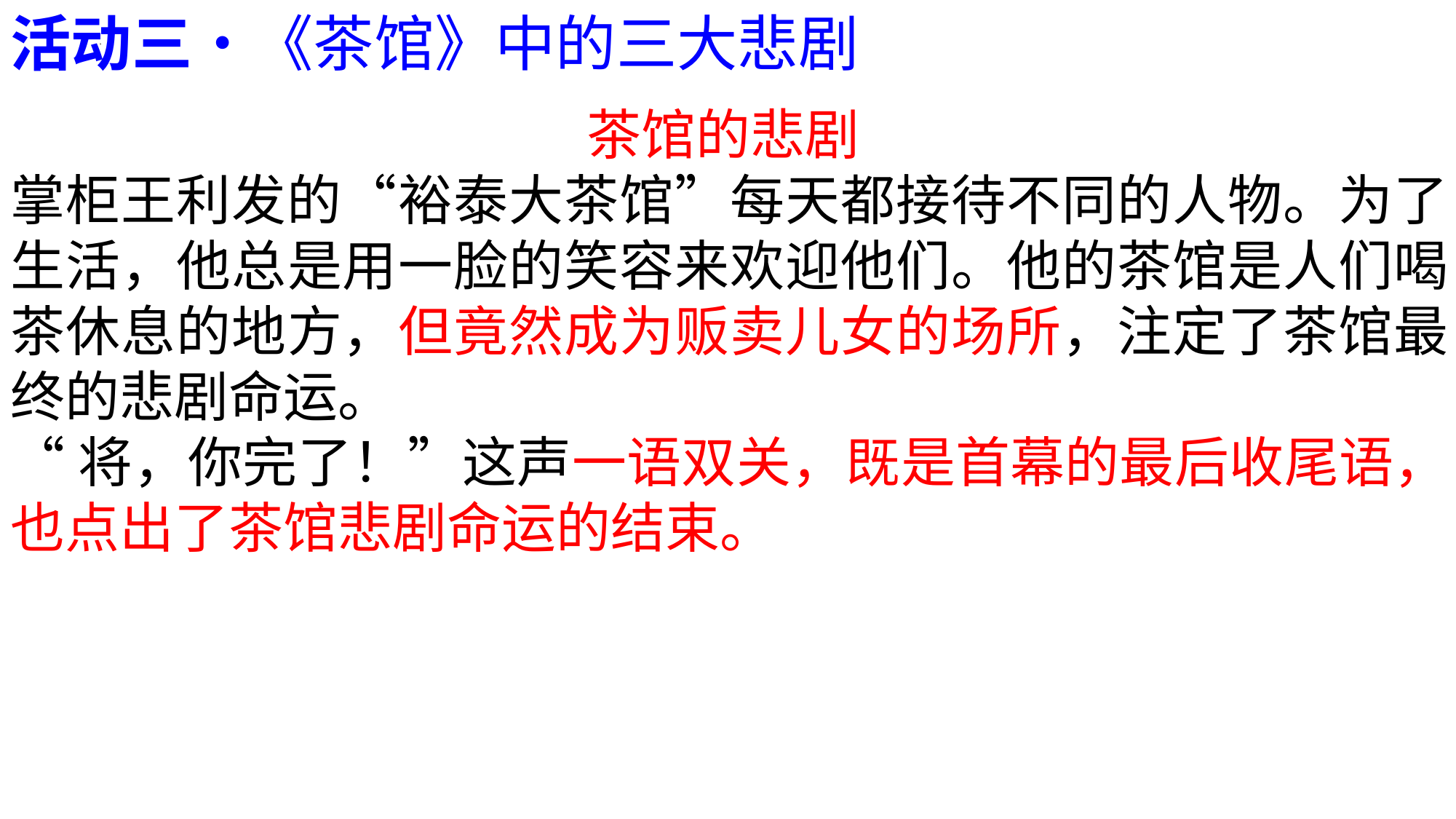

活动三•《茶馆》中的三大悲剧
茶馆的悲剧
掌柜王利发的“裕泰大茶馆”每天都接待不同的人物。为了生活，他总是用一脸的笑容来欢迎他们。他的茶馆是人们喝茶休息的地方，但竟然成为贩卖儿女的场所，注定了茶馆最终的悲剧命运。
“将，你完了！”这声一语双关，既是首幕的最后收尾语，也点出了茶馆悲剧命运的结束。